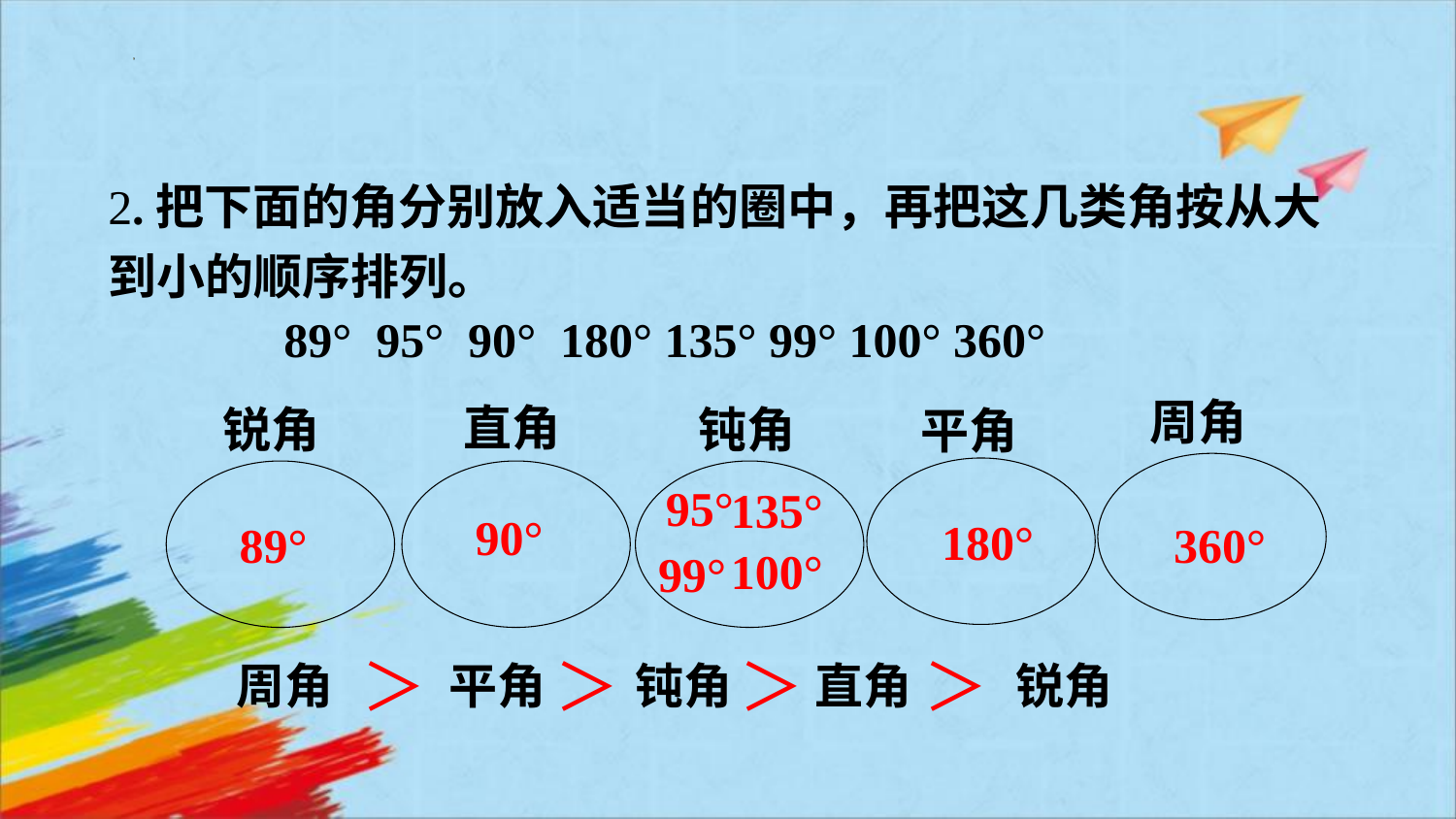

2.把下面的角分别放入适当的圈中，再把这几类角按从大到小的顺序排列。
89°  95°  90°  180° 135° 99° 100° 360°
周角
直角
钝角
锐角
平角

95°
135°
90°
180°
89°
360°
100°
99°
＞
＞
＞
＞
锐角
周角
平角
钝角
直角